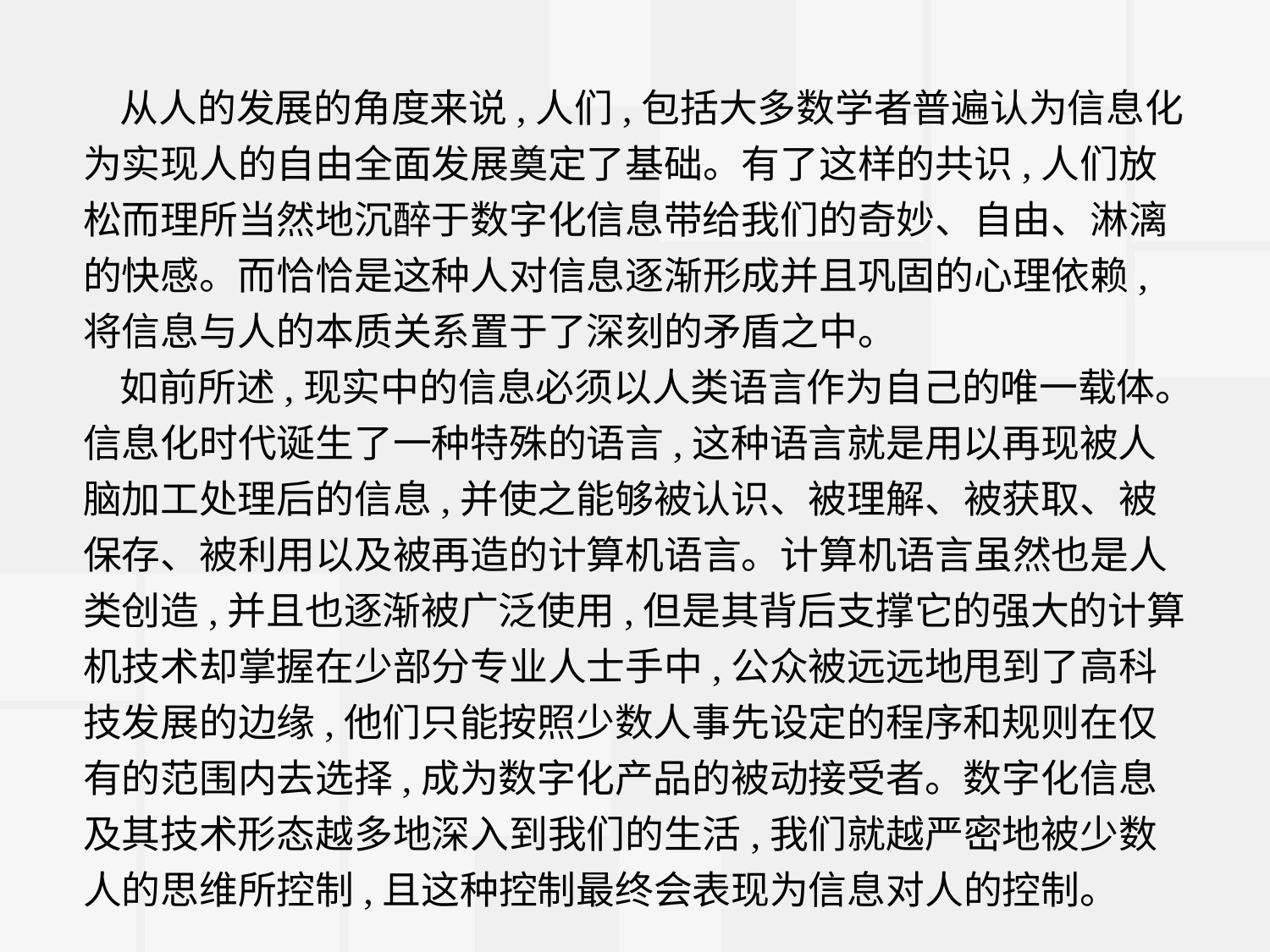

从人的发展的角度来说,人们,包括大多数学者普遍认为信息化为实现人的自由全面发展奠定了基础。有了这样的共识,人们放松而理所当然地沉醉于数字化信息带给我们的奇妙、自由、淋漓的快感。而恰恰是这种人对信息逐渐形成并且巩固的心理依赖,将信息与人的本质关系置于了深刻的矛盾之中。
如前所述,现实中的信息必须以人类语言作为自己的唯一载体。信息化时代诞生了一种特殊的语言,这种语言就是用以再现被人脑加工处理后的信息,并使之能够被认识、被理解、被获取、被保存、被利用以及被再造的计算机语言。计算机语言虽然也是人类创造,并且也逐渐被广泛使用,但是其背后支撑它的强大的计算机技术却掌握在少部分专业人士手中,公众被远远地甩到了高科技发展的边缘,他们只能按照少数人事先设定的程序和规则在仅有的范围内去选择,成为数字化产品的被动接受者。数字化信息及其技术形态越多地深入到我们的生活,我们就越严密地被少数人的思维所控制,且这种控制最终会表现为信息对人的控制。